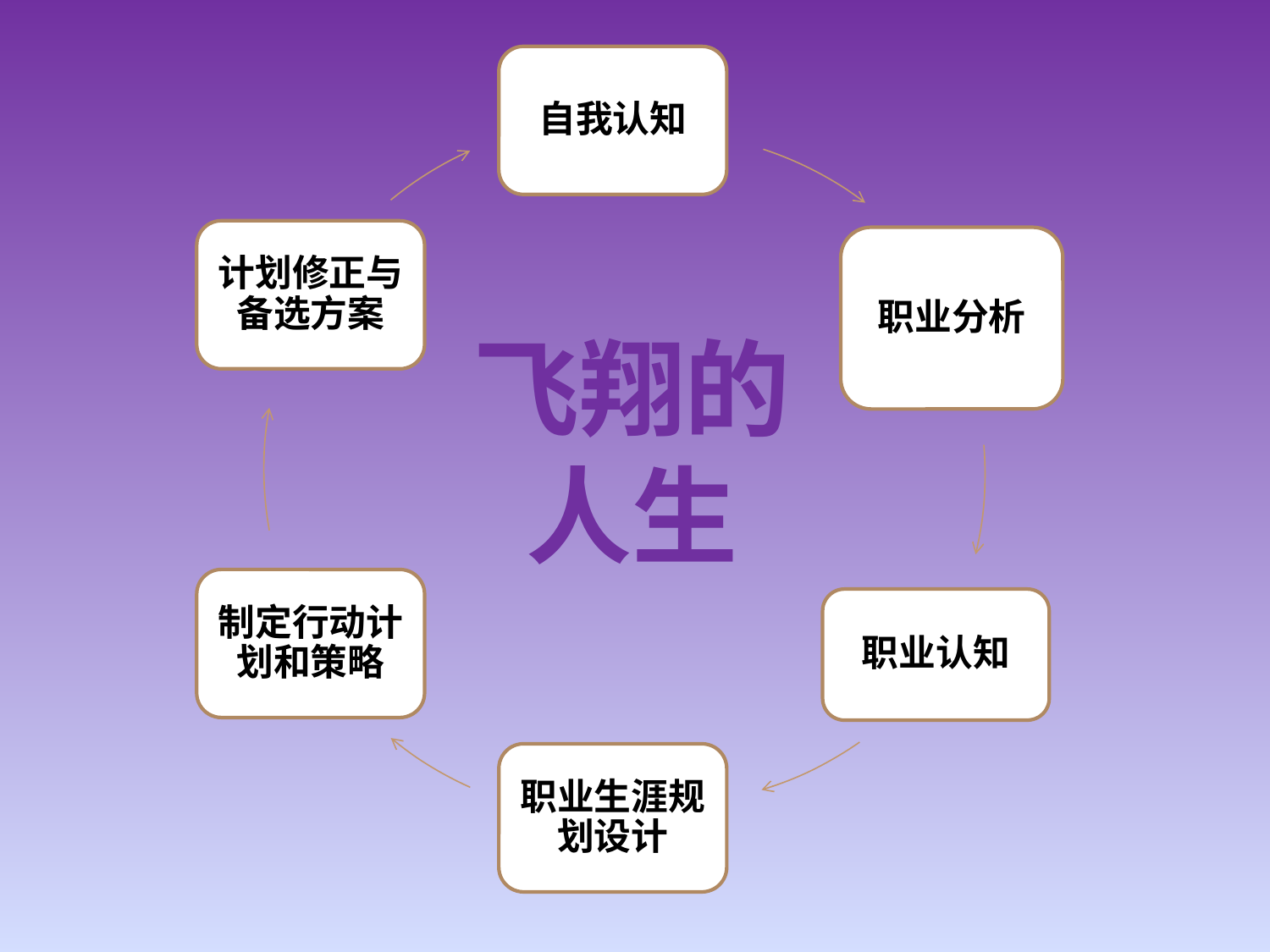

自我认知
职业分析
职业认知
职业生涯规划设计
制定行动计划和策略
计划修正与备选方案
飞翔的人生